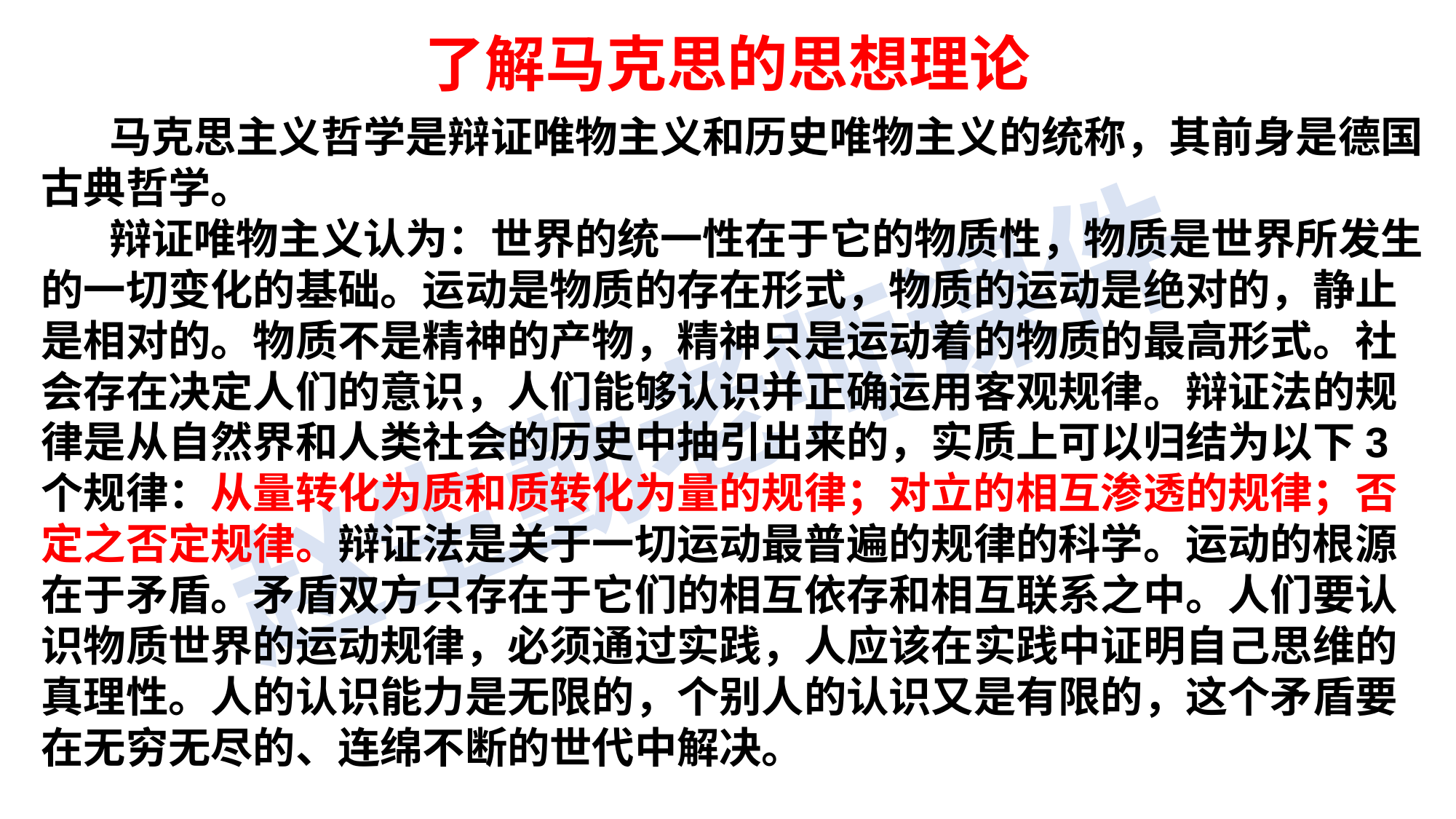

了解马克思的思想理论

      马克思主义哲学是辩证唯物主义和历史唯物主义的统称，其前身是德国古典哲学。       辩证唯物主义认为：世界的统一性在于它的物质性，物质是世界所发生的一切变化的基础。运动是物质的存在形式，物质的运动是绝对的，静止是相对的。物质不是精神的产物，精神只是运动着的物质的最高形式。社会存在决定人们的意识，人们能够认识并正确运用客观规律。辩证法的规律是从自然界和人类社会的历史中抽引出来的，实质上可以归结为以下3个规律：从量转化为质和质转化为量的规律；对立的相互渗透的规律；否定之否定规律。辩证法是关于一切运动最普遍的规律的科学。运动的根源在于矛盾。矛盾双方只存在于它们的相互依存和相互联系之中。人们要认识物质世界的运动规律，必须通过实践，人应该在实践中证明自己思维的真理性。人的认识能力是无限的，个别人的认识又是有限的，这个矛盾要在无穷无尽的、连绵不断的世代中解决。